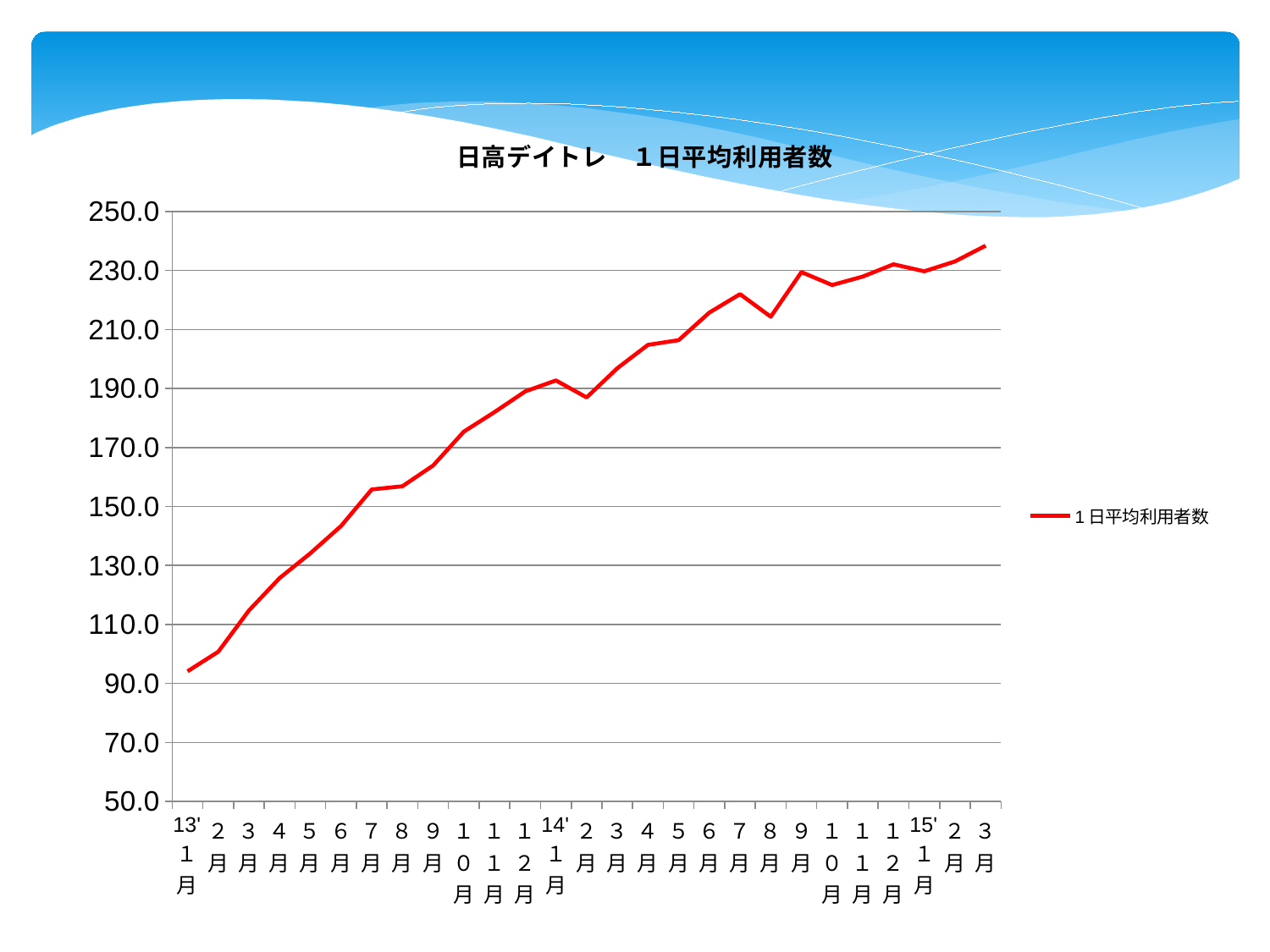

### Chart: 日高デイトレ　１日平均利用者数

| Category | 1日平均利用者数 |
|---|---|
| 13'１月 | 94.125 |
| ２月 | 100.75 |
| ３月 | 114.73076923076923 |
| ４月 | 125.73076923076923 |
| ５月 | 134.11111111111111 |
| ６月 | 143.36 |
| ７月 | 155.77777777777777 |
| ８月 | 156.85185185185185 |
| ９月 | 163.88 |
| １０月 | 175.37037037037038 |
| １１月 | 182.0 |
| １２月 | 189.0 |
| 14'１月 | 192.708333333333 |
| ２月 | 186.95454545454547 |
| ３月 | 196.84615384615384 |
| ４月 | 204.76923076923077 |
| ５月 | 206.37037037037038 |
| ６月 | 215.72 |
| ７月 | 221.96296296296296 |
| ８月 | 214.30769230769232 |
| ９月 | 229.42307692307693 |
| １０月 | 225.03703703703704 |
| １１月 | 227.92 |
| １２月 | 232.08 |
| 15'１月 | 229.70833333333334 |
| ２月 | 233.04166666666666 |
| ３月 | 238.3846153846154 |